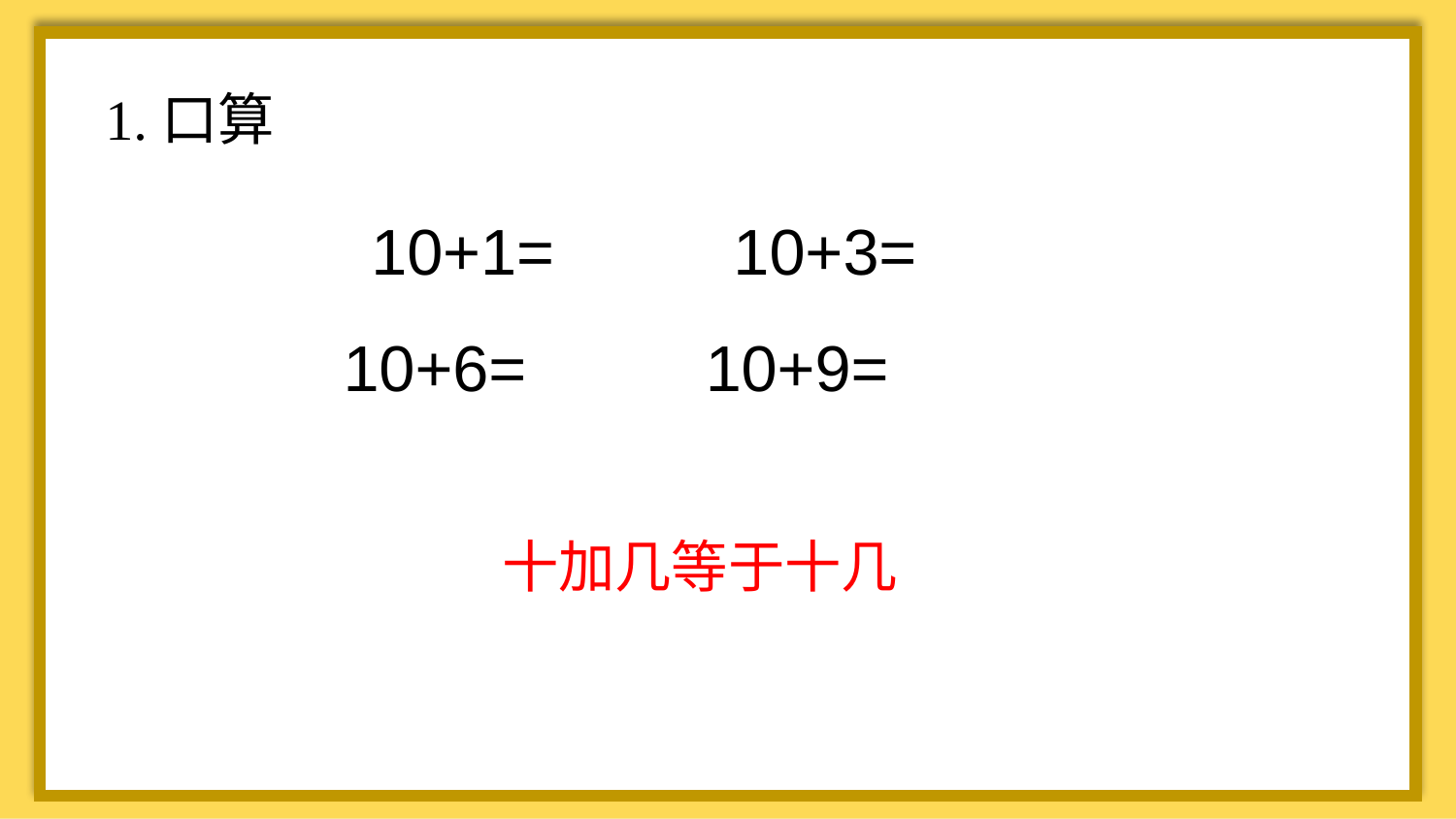

1.口算
10+1=          10+3=   10+6=          10+9=
十加几等于十几